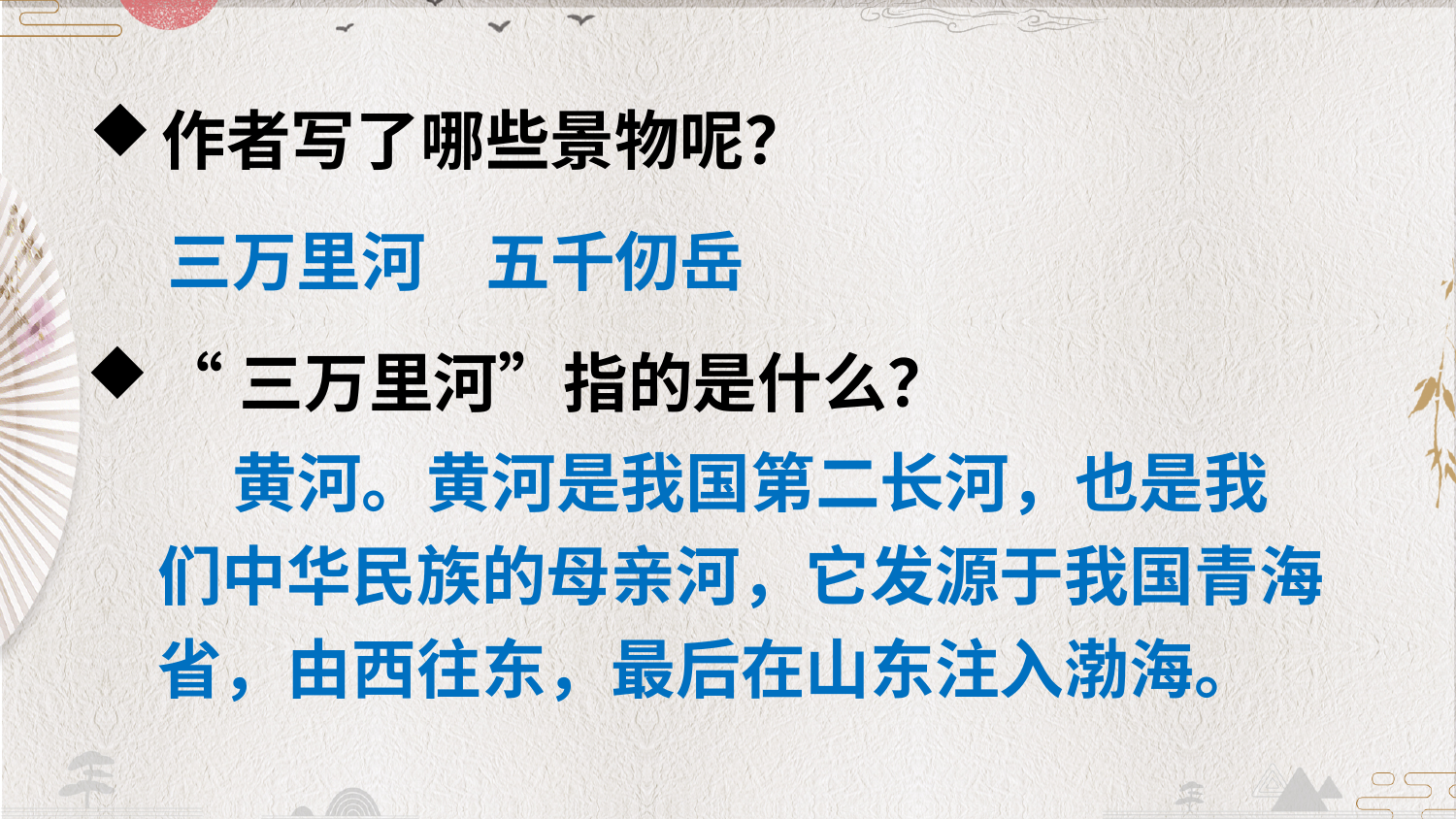

作者写了哪些景物呢？
三万里河    五千仞岳
“三万里河”指的是什么？
    黄河。黄河是我国第二长河，也是我们中华民族的母亲河，它发源于我国青海省，由西往东，最后在山东注入渤海。